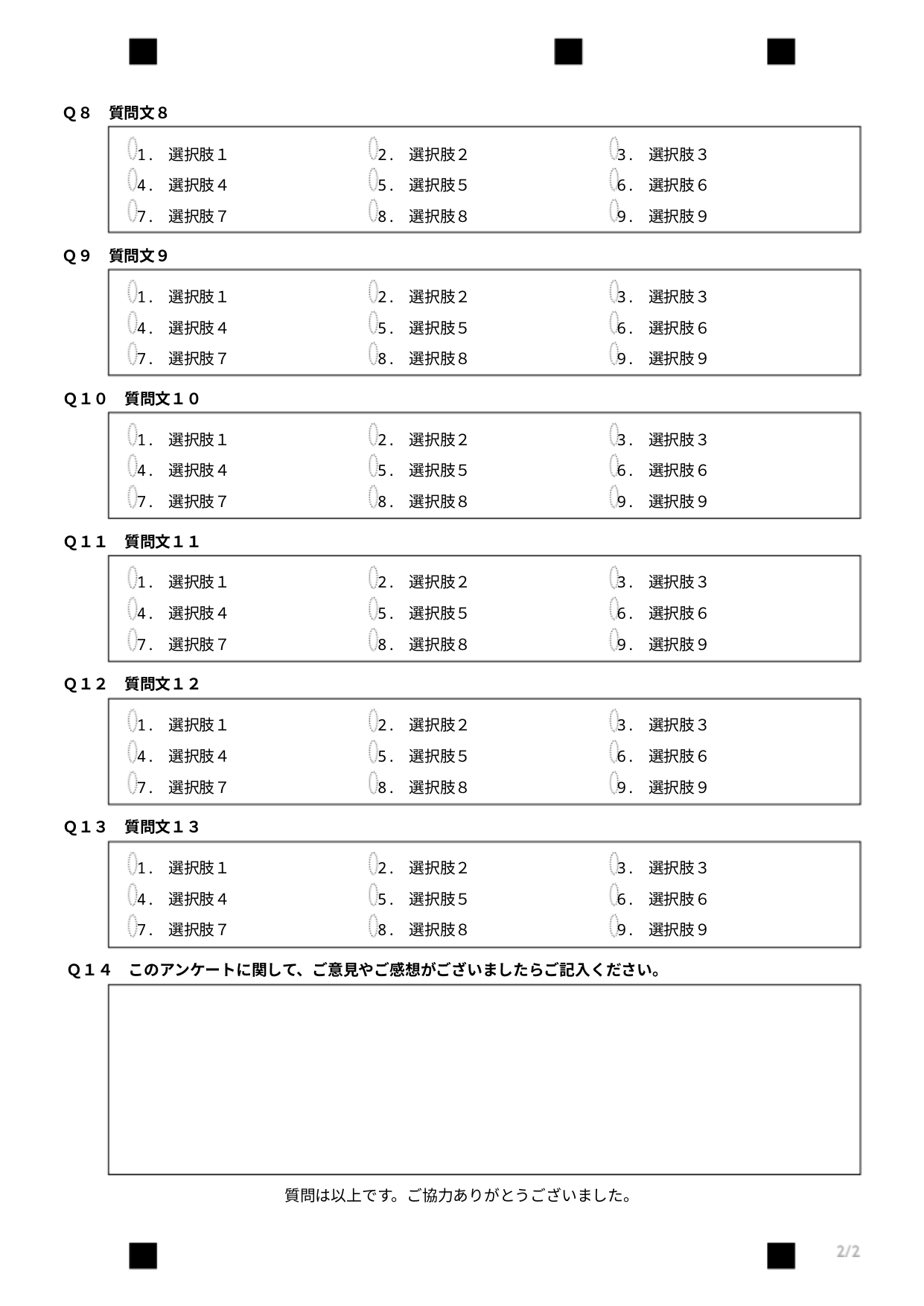

Ｑ８　質問文８
1. 選択肢１
4. 選択肢４
7. 選択肢７
2. 選択肢２
5. 選択肢５
8. 選択肢８
3. 選択肢３
6. 選択肢６
9. 選択肢９
Ｑ９　質問文９
1. 選択肢１
4. 選択肢４
7. 選択肢７
2. 選択肢２
5. 選択肢５
8. 選択肢８
3. 選択肢３
6. 選択肢６
9. 選択肢９
Ｑ１０　質問文１０
1. 選択肢１
4. 選択肢４
7. 選択肢７
2. 選択肢２
5. 選択肢５
8. 選択肢８
3. 選択肢３
6. 選択肢６
9. 選択肢９
Ｑ１１　質問文１１
1. 選択肢１
4. 選択肢４
7. 選択肢７
2. 選択肢２
5. 選択肢５
8. 選択肢８
3. 選択肢３
6. 選択肢６
9. 選択肢９
Ｑ１２　質問文１２
1. 選択肢１
4. 選択肢４
7. 選択肢７
2. 選択肢２
5. 選択肢５
8. 選択肢８
3. 選択肢３
6. 選択肢６
9. 選択肢９
Ｑ１３　質問文１３
1. 選択肢１
4. 選択肢４
7. 選択肢７
2. 選択肢２
5. 選択肢５
8. 選択肢８
3. 選択肢３
6. 選択肢６
9. 選択肢９
Ｑ１４　このアンケートに関して、ご意見やご感想がございましたらご記入ください。
質問は以上です。ご協力ありがとうございました。